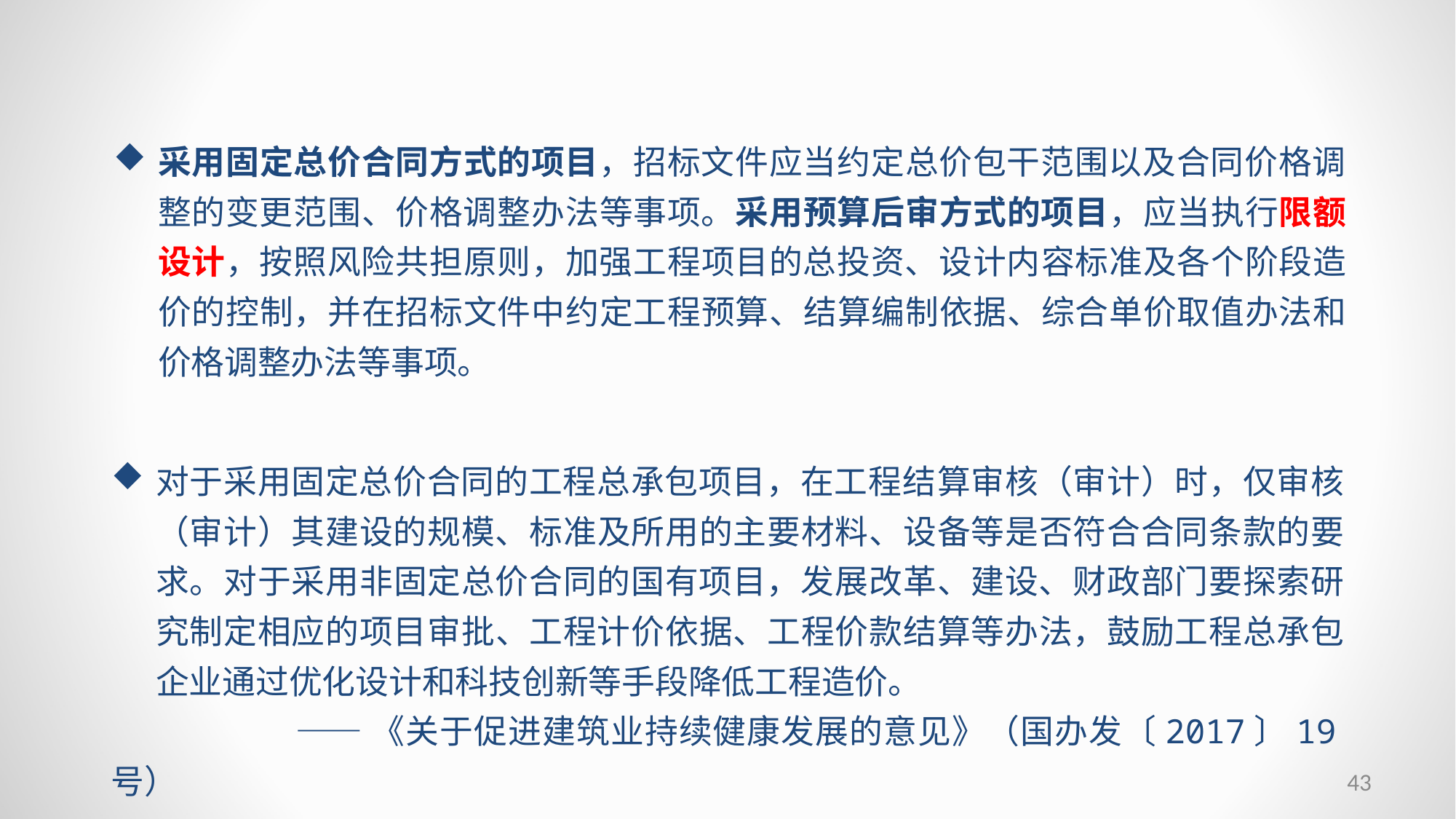

采用固定总价合同方式的项目，招标文件应当约定总价包干范围以及合同价格调整的变更范围、价格调整办法等事项。采用预算后审方式的项目，应当执行限额设计，按照风险共担原则，加强工程项目的总投资、设计内容标准及各个阶段造价的控制，并在招标文件中约定工程预算、结算编制依据、综合单价取值办法和价格调整办法等事项。
对于采用固定总价合同的工程总承包项目，在工程结算审核（审计）时，仅审核（审计）其建设的规模、标准及所用的主要材料、设备等是否符合合同条款的要求。对于采用非固定总价合同的国有项目，发展改革、建设、财政部门要探索研究制定相应的项目审批、工程计价依据、工程价款结算等办法，鼓励工程总承包企业通过优化设计和科技创新等手段降低工程造价。
                      ——《关于促进建筑业持续健康发展的意见》（国办发〔2017〕19号）

43